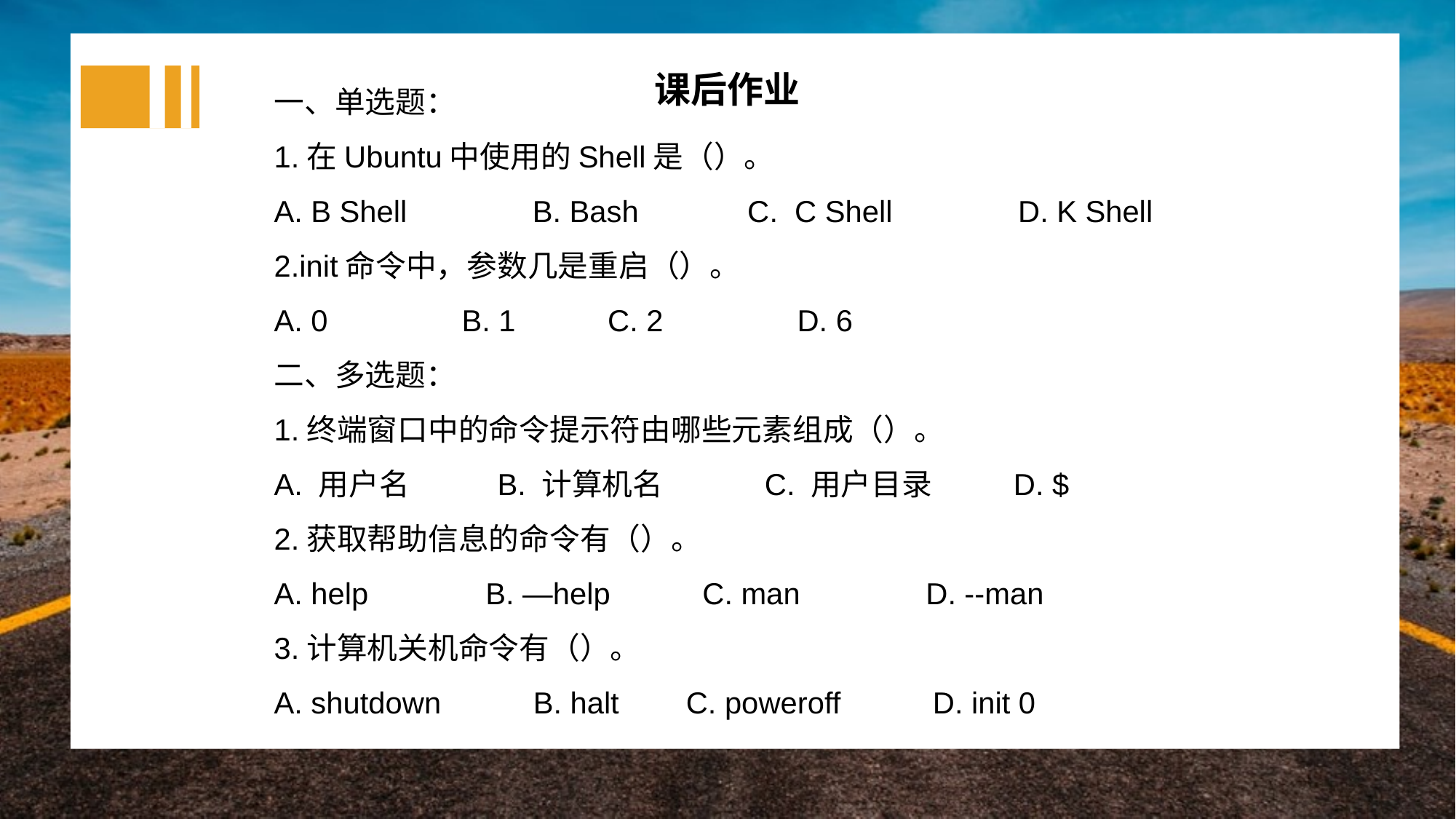

一、单选题：
1.在Ubuntu中使用的Shell是（）。
A. B Shell               B. Bash             C.  C Shell               D. K Shell
2.init命令中，参数几是重启（）。
A. 0                B. 1           C. 2                D. 6
二、多选题：
1.终端窗口中的命令提示符由哪些元素组成（）。
A. 用户名            B. 计算机名              C. 用户目录           D. $
2.获取帮助信息的命令有（）。
A. help              B. —help           C. man               D. --man
3.计算机关机命令有（）。
A. shutdown           B. halt        C. poweroff           D. init 0
课后作业